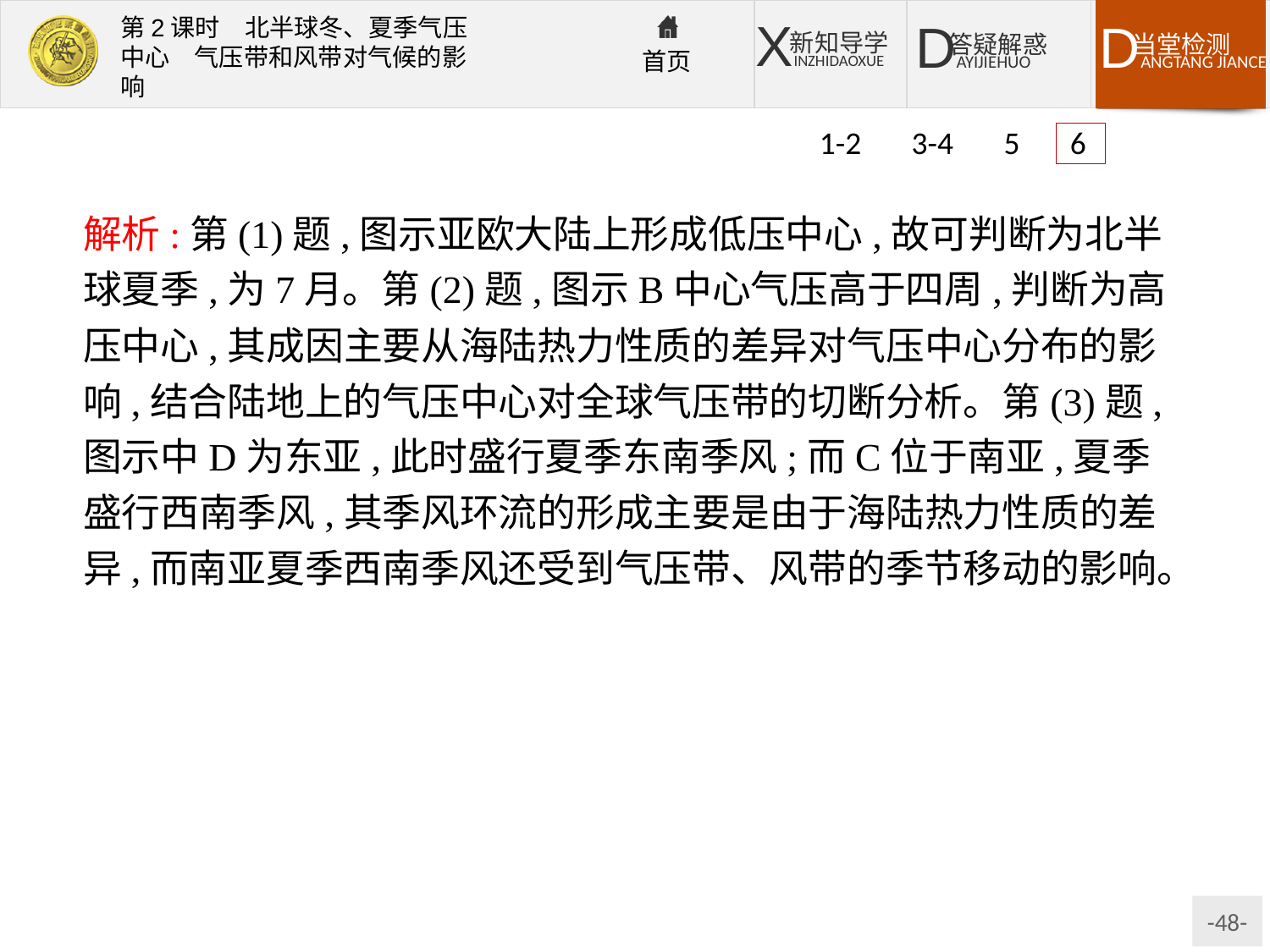

1-2       3-4       5       6

解析:第(1)题,图示亚欧大陆上形成低压中心,故可判断为北半球夏季,为7月。第(2)题,图示B中心气压高于四周,判断为高压中心,其成因主要从海陆热力性质的差异对气压中心分布的影响,结合陆地上的气压中心对全球气压带的切断分析。第(3)题,图示中D为东亚,此时盛行夏季东南季风;而C位于南亚,夏季盛行西南季风,其季风环流的形成主要是由于海陆热力性质的差异,而南亚夏季西南季风还受到气压带、风带的季节移动的影响。
答案:(1)7
(2)副热带高　因海陆热力性质差异,夏季亚欧大陆上形成热低压,将副热带高气压带切断,使之保留在太平洋上而形成。
(3)海陆热力性质差异　C地还受气压带、风带的季节移动的影响